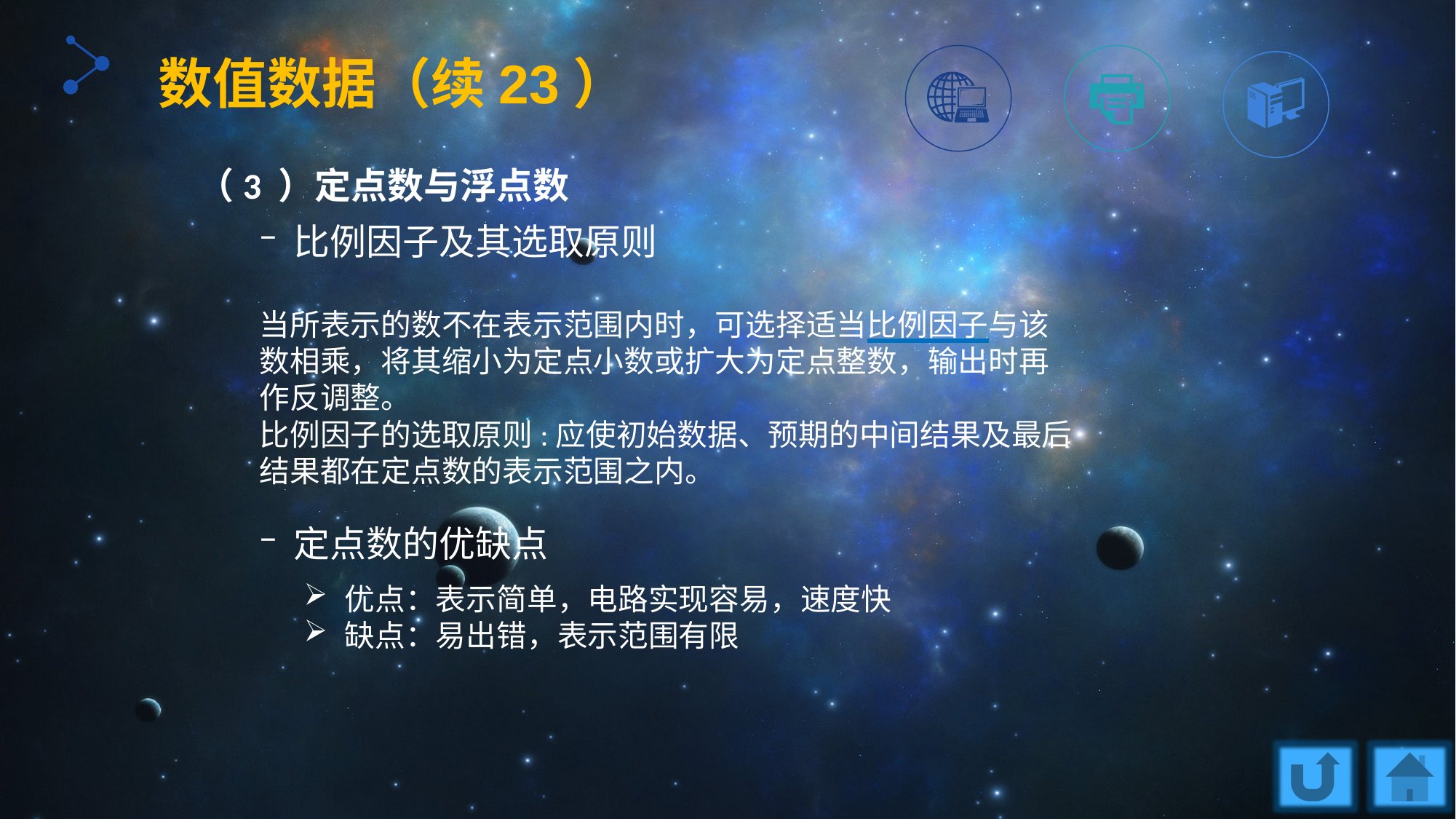

数值数据（续23）

（3 ）定点数与浮点数
比例因子及其选取原则

当所表示的数不在表示范围内时，可选择适当比例因子与该数相乘，将其缩小为定点小数或扩大为定点整数，输出时再作反调整。
比例因子的选取原则:应使初始数据、预期的中间结果及最后结果都在定点数的表示范围之内。

定点数的优缺点

优点：表示简单，电路实现容易，速度快
缺点：易出错，表示范围有限